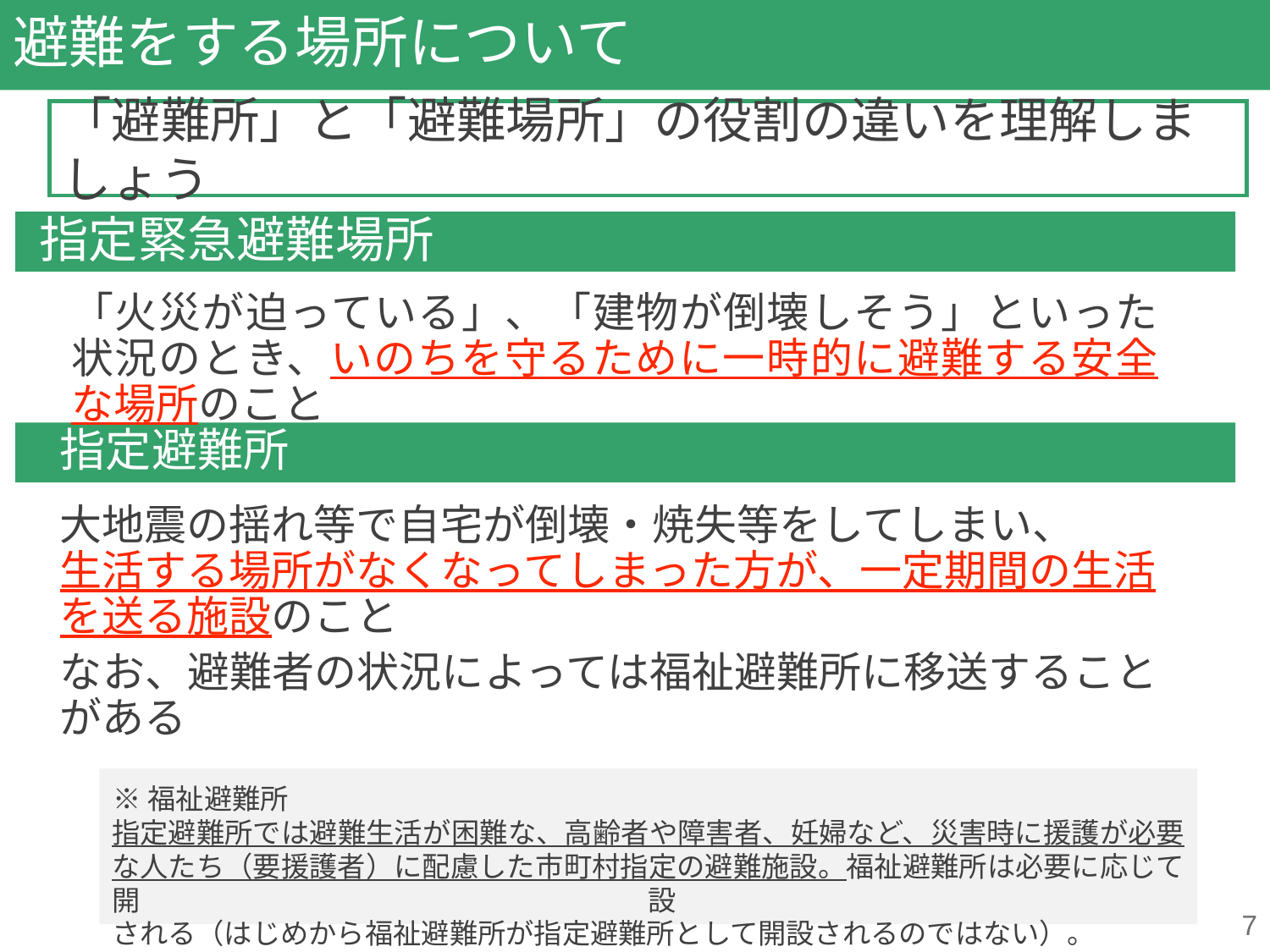

# 避難をする場所について
「避難所」と「避難場所」の役割の違いを理解しましょう
指定緊急避難場所

「火災が迫っている」、「建物が倒壊しそう」といった状況のとき、いのちを守るために一時的に避難する安全な場所のこと
指定避難所

大地震の揺れ等で自宅が倒壊・焼失等をしてしまい、
生活する場所がなくなってしまった方が、一定期間の生活を送る施設のこと
なお、避難者の状況によっては福祉避難所に移送することがある

※福祉避難所
指定避難所では避難生活が困難な、高齢者や障害者、妊婦など、災害時に援護が必要な人たち（要援護者）に配慮した市町村指定の避難施設。福祉避難所は必要に応じて開設
される（はじめから福祉避難所が指定避難所として開設されるのではない）。
7